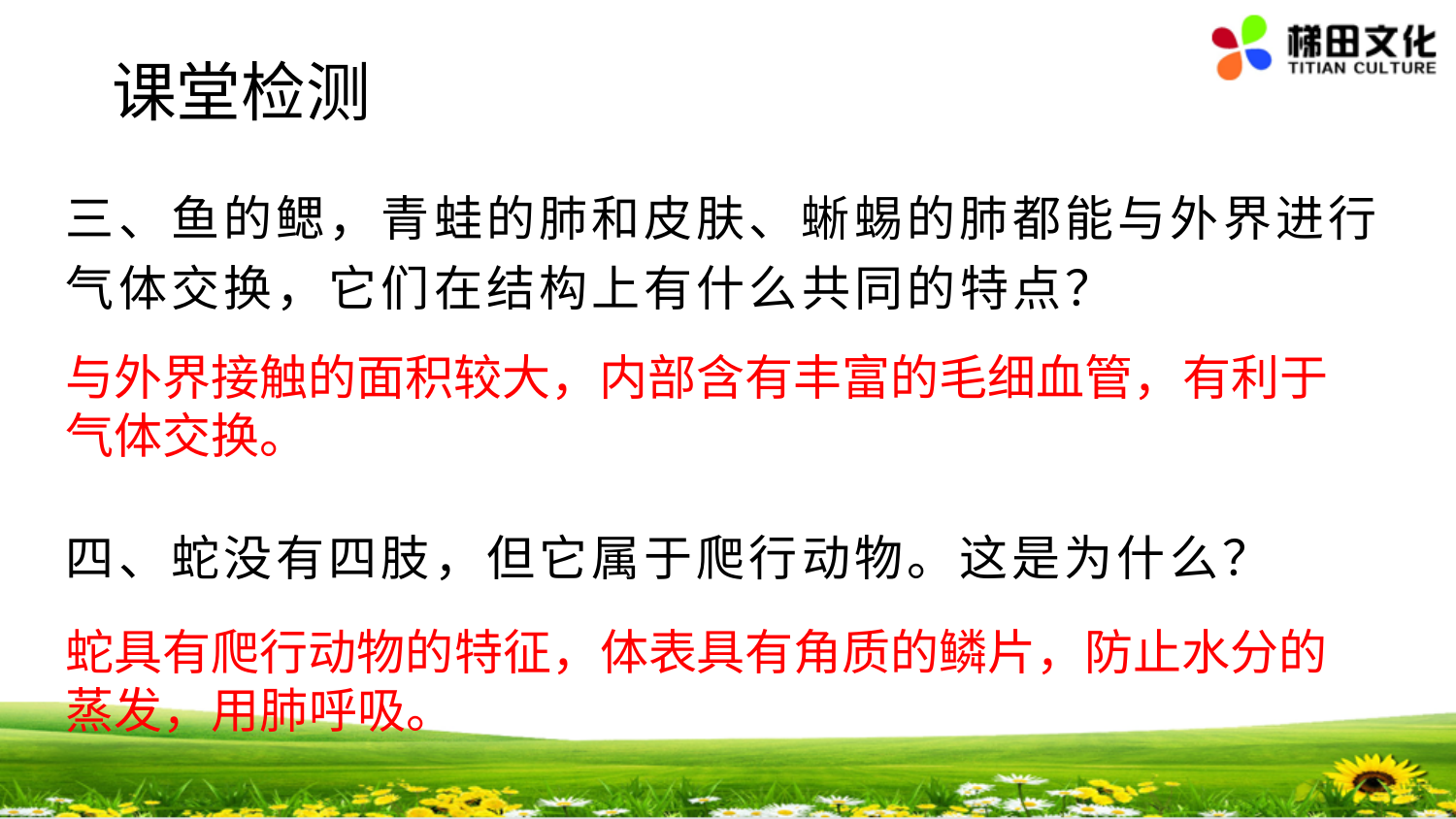

课堂检测
三、鱼的鳃，青蛙的肺和皮肤、蜥蜴的肺都能与外界进行气体交换，它们在结构上有什么共同的特点？

四、蛇没有四肢，但它属于爬行动物。这是为什么？

与外界接触的面积较大，内部含有丰富的毛细血管，有利于气体交换。
蛇具有爬行动物的特征，体表具有角质的鳞片，防止水分的蒸发，用肺呼吸。